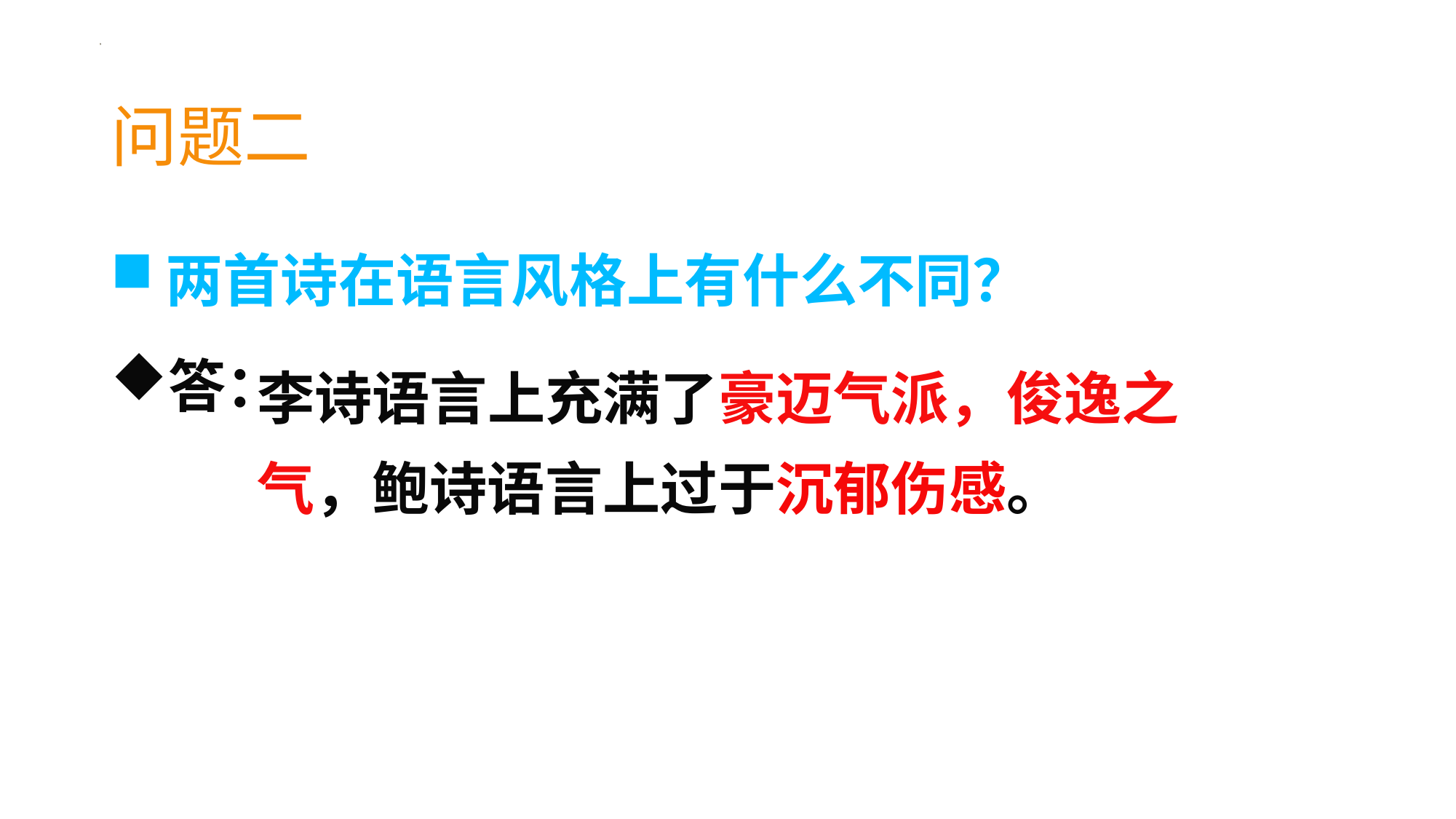

# 问题二
两首诗在语言风格上有什么不同？
答：
李诗语言上充满了豪迈气派，俊逸之气，鲍诗语言上过于沉郁伤感。